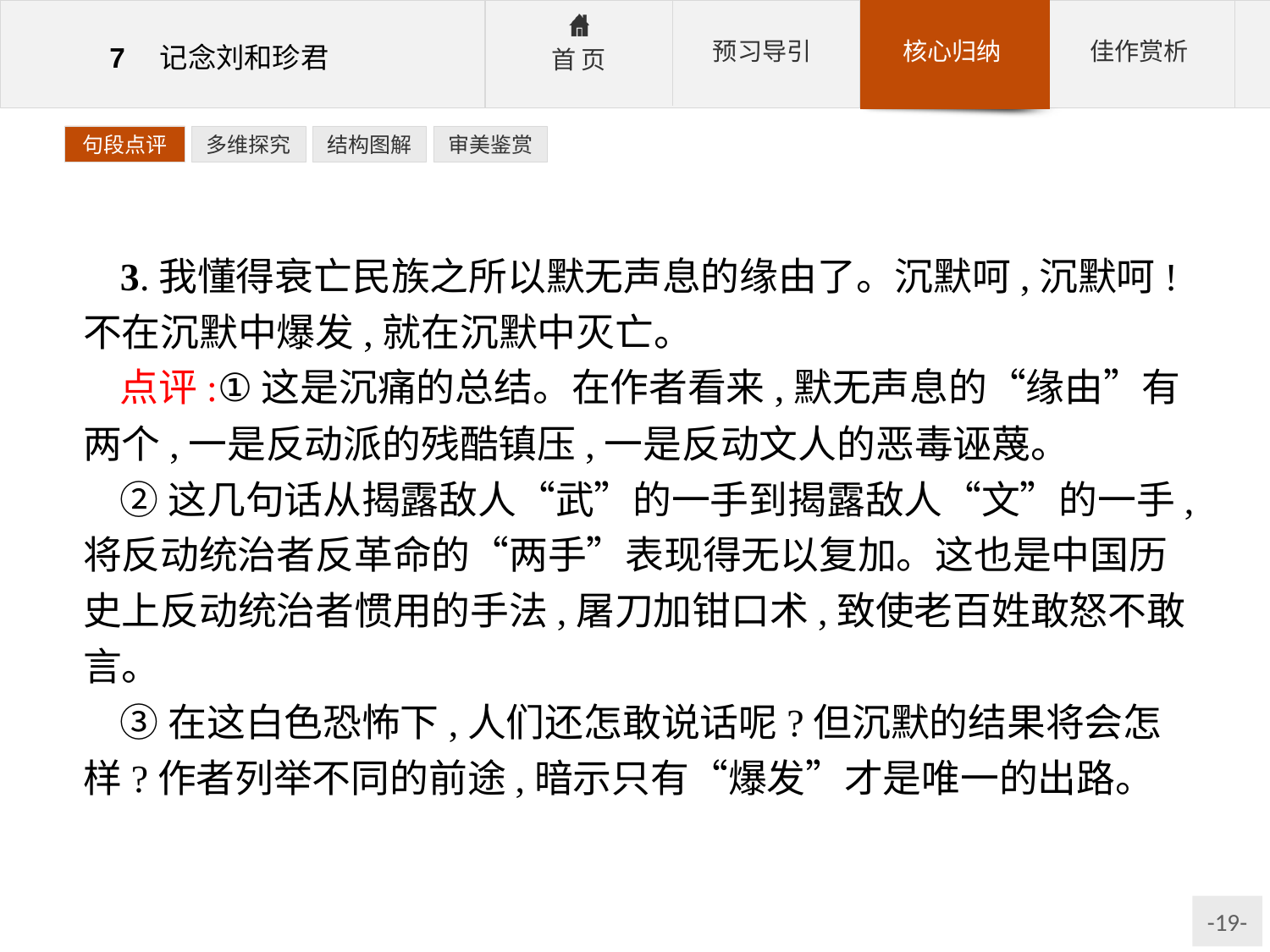

句段点评
多维探究
结构图解
审美鉴赏
3.我懂得衰亡民族之所以默无声息的缘由了。沉默呵,沉默呵!不在沉默中爆发,就在沉默中灭亡。
点评:①这是沉痛的总结。在作者看来,默无声息的“缘由”有两个,一是反动派的残酷镇压,一是反动文人的恶毒诬蔑。
②这几句话从揭露敌人“武”的一手到揭露敌人“文”的一手,将反动统治者反革命的“两手”表现得无以复加。这也是中国历史上反动统治者惯用的手法,屠刀加钳口术,致使老百姓敢怒不敢言。
③在这白色恐怖下,人们还怎敢说话呢?但沉默的结果将会怎样?作者列举不同的前途,暗示只有“爆发”才是唯一的出路。